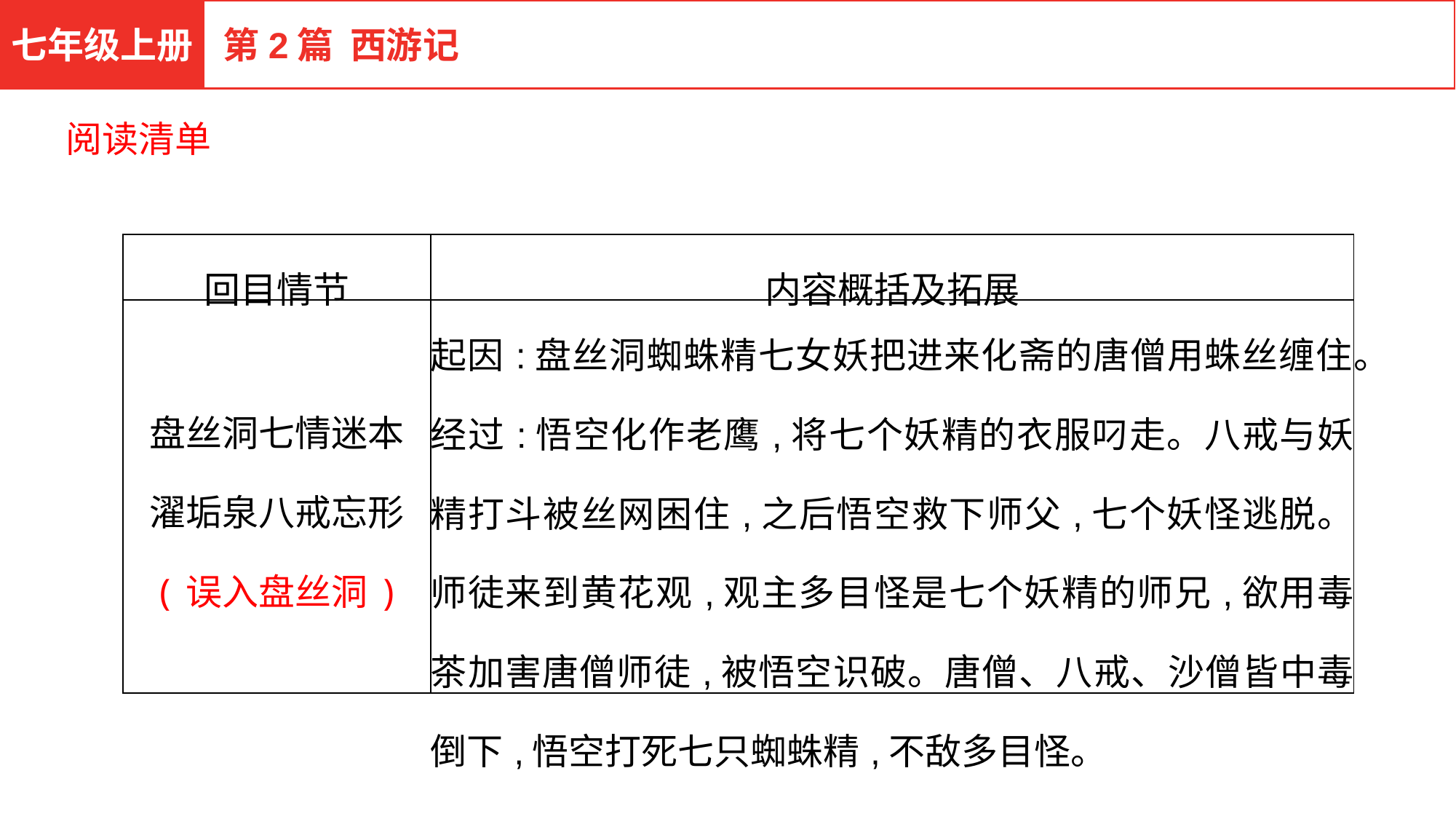

七年级上册
第2篇  西游记
阅读清单
| 回目情节 | 内容概括及拓展 |
| --- | --- |
| 盘丝洞七情迷本 濯垢泉八戒忘形 (误入盘丝洞) | 起因:盘丝洞蜘蛛精七女妖把进来化斋的唐僧用蛛丝缠住。 经过:悟空化作老鹰,将七个妖精的衣服叼走。八戒与妖精打斗被丝网困住,之后悟空救下师父,七个妖怪逃脱。师徒来到黄花观,观主多目怪是七个妖精的师兄,欲用毒茶加害唐僧师徒,被悟空识破。唐僧、八戒、沙僧皆中毒倒下,悟空打死七只蜘蛛精,不敌多目怪。 |